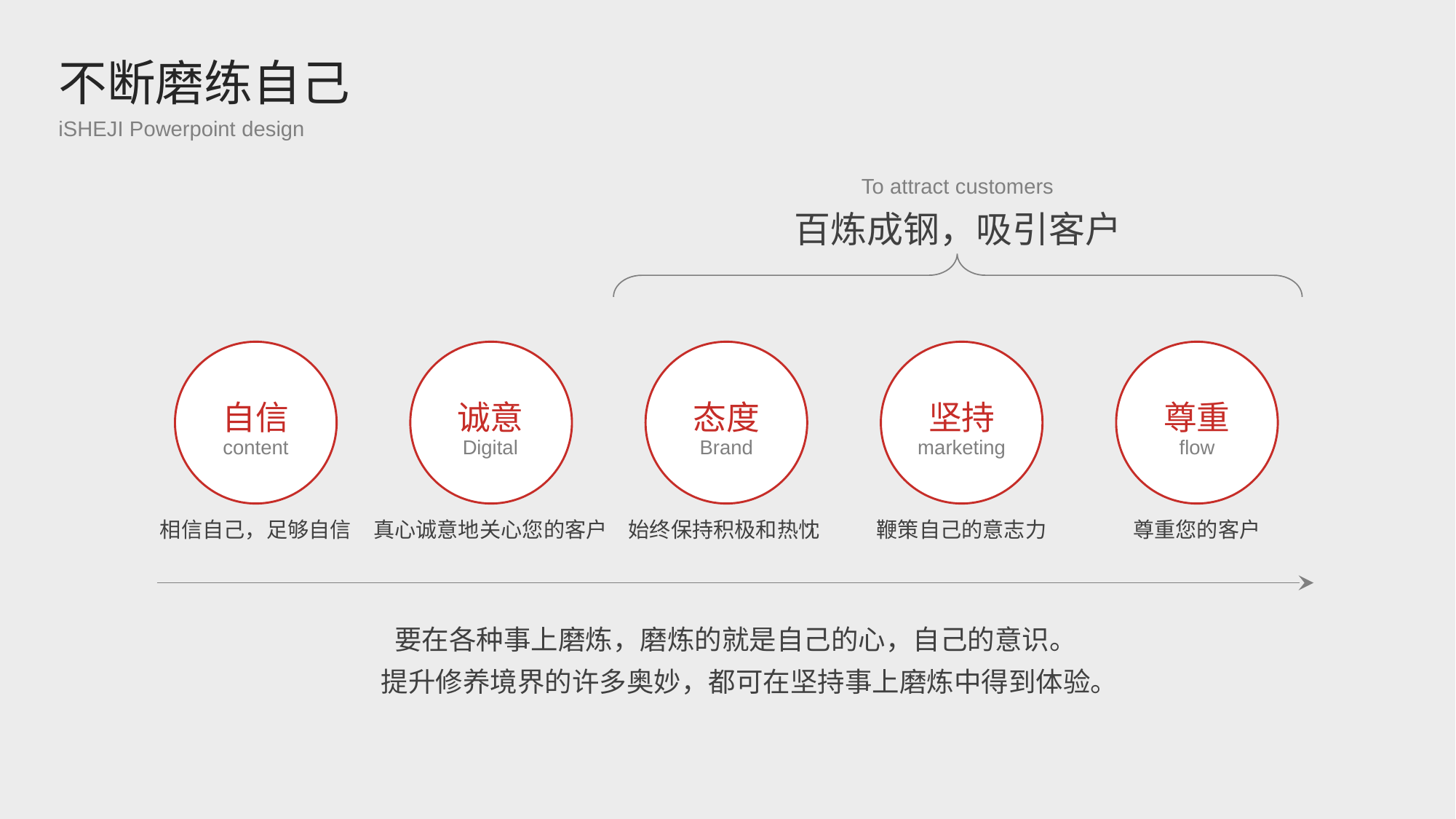

不断磨练自己
iSHEJI Powerpoint design
To attract customers
百炼成钢，吸引客户

自信
诚意
态度
坚持
尊重
content
Digital
Brand
marketing
flow
相信自己，足够自信
真心诚意地关心您的客户
始终保持积极和热忱
鞭策自己的意志力
尊重您的客户
要在各种事上磨炼，磨炼的就是自己的心，自己的意识。
提升修养境界的许多奥妙，都可在坚持事上磨炼中得到体验。